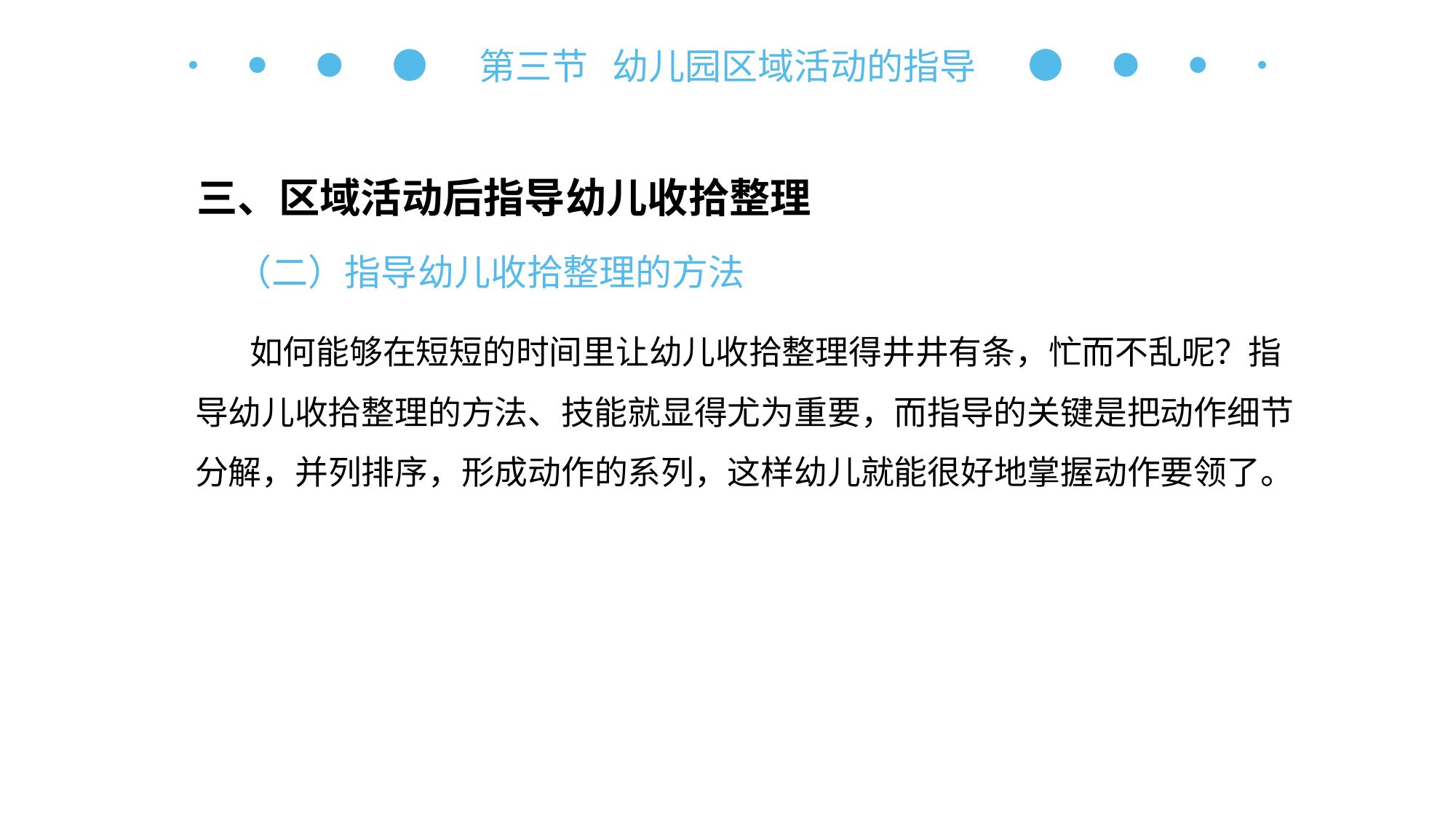

第三节   幼儿园区域活动的指导

三、区域活动后指导幼儿收拾整理
（二）指导幼儿收拾整理的方法
如何能够在短短的时间里让幼儿收拾整理得井井有条，忙而不乱呢？指导幼儿收拾整理的方法、技能就显得尤为重要，而指导的关键是把动作细节分解，并列排序，形成动作的系列，这样幼儿就能很好地掌握动作要领了。